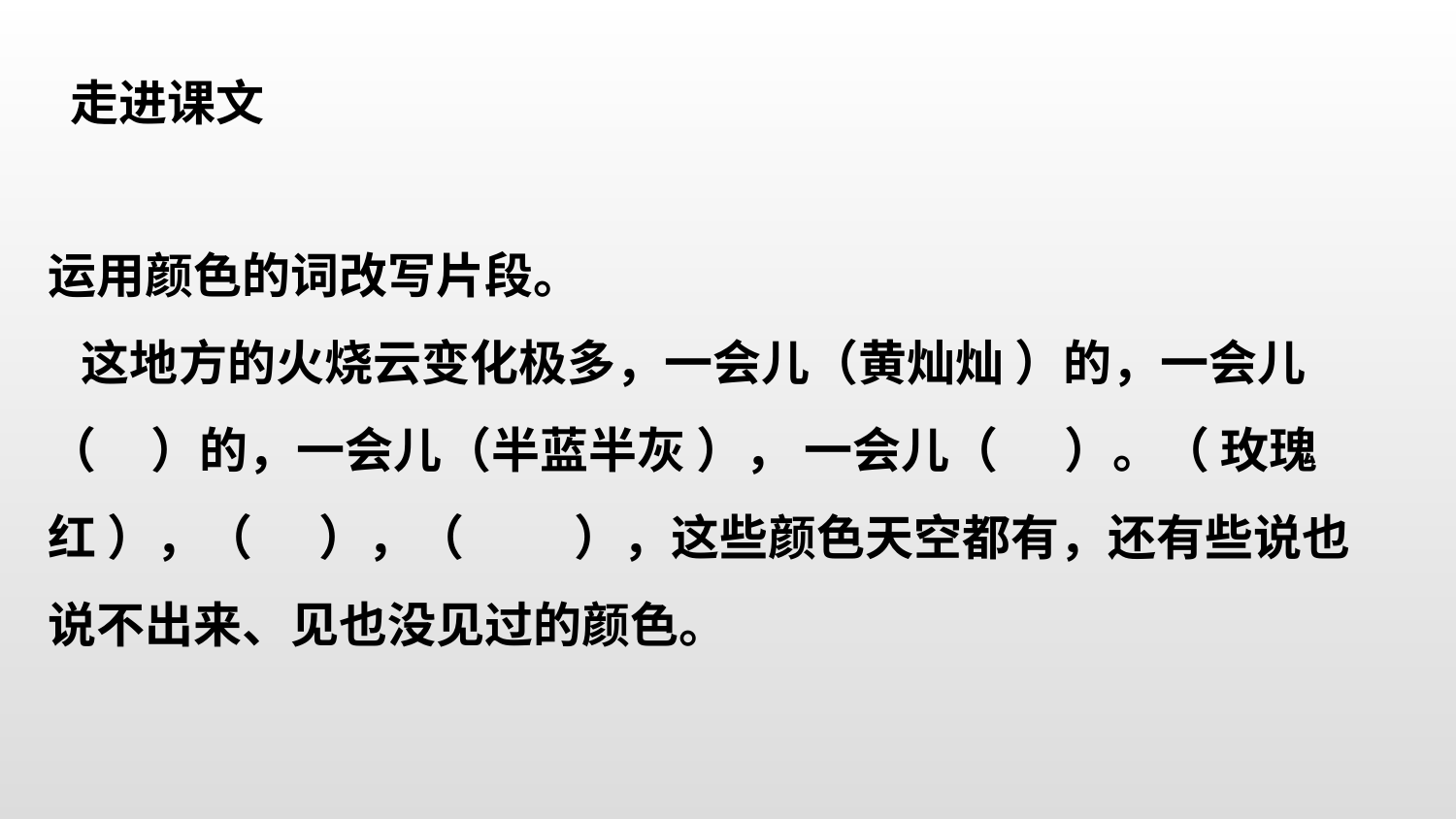

走进课文
运用颜色的词改写片段。
  这地方的火烧云变化极多，一会儿（黄灿灿 ）的，一会儿（     ）的，一会儿（半蓝半灰 ）， 一会儿（      ）。（ 玫瑰红 ），（      ），（          ），这些颜色天空都有，还有些说也说不出来、见也没见过的颜色。